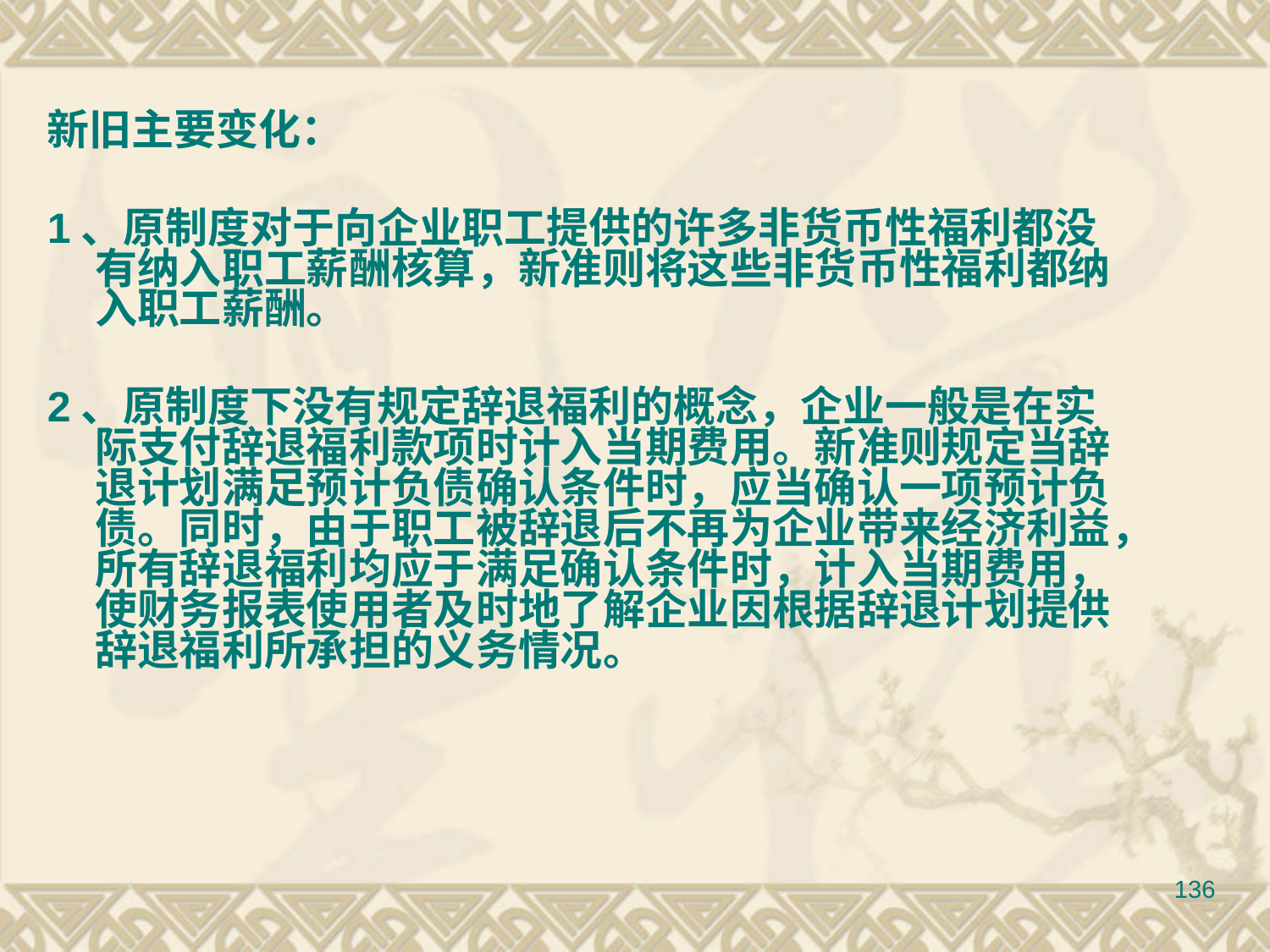

新旧主要变化：

1、原制度对于向企业职工提供的许多非货币性福利都没有纳入职工薪酬核算，新准则将这些非货币性福利都纳入职工薪酬。

2、原制度下没有规定辞退福利的概念，企业一般是在实际支付辞退福利款项时计入当期费用。新准则规定当辞退计划满足预计负债确认条件时，应当确认一项预计负债。同时，由于职工被辞退后不再为企业带来经济利益，所有辞退福利均应于满足确认条件时，计入当期费用，使财务报表使用者及时地了解企业因根据辞退计划提供辞退福利所承担的义务情况。

136